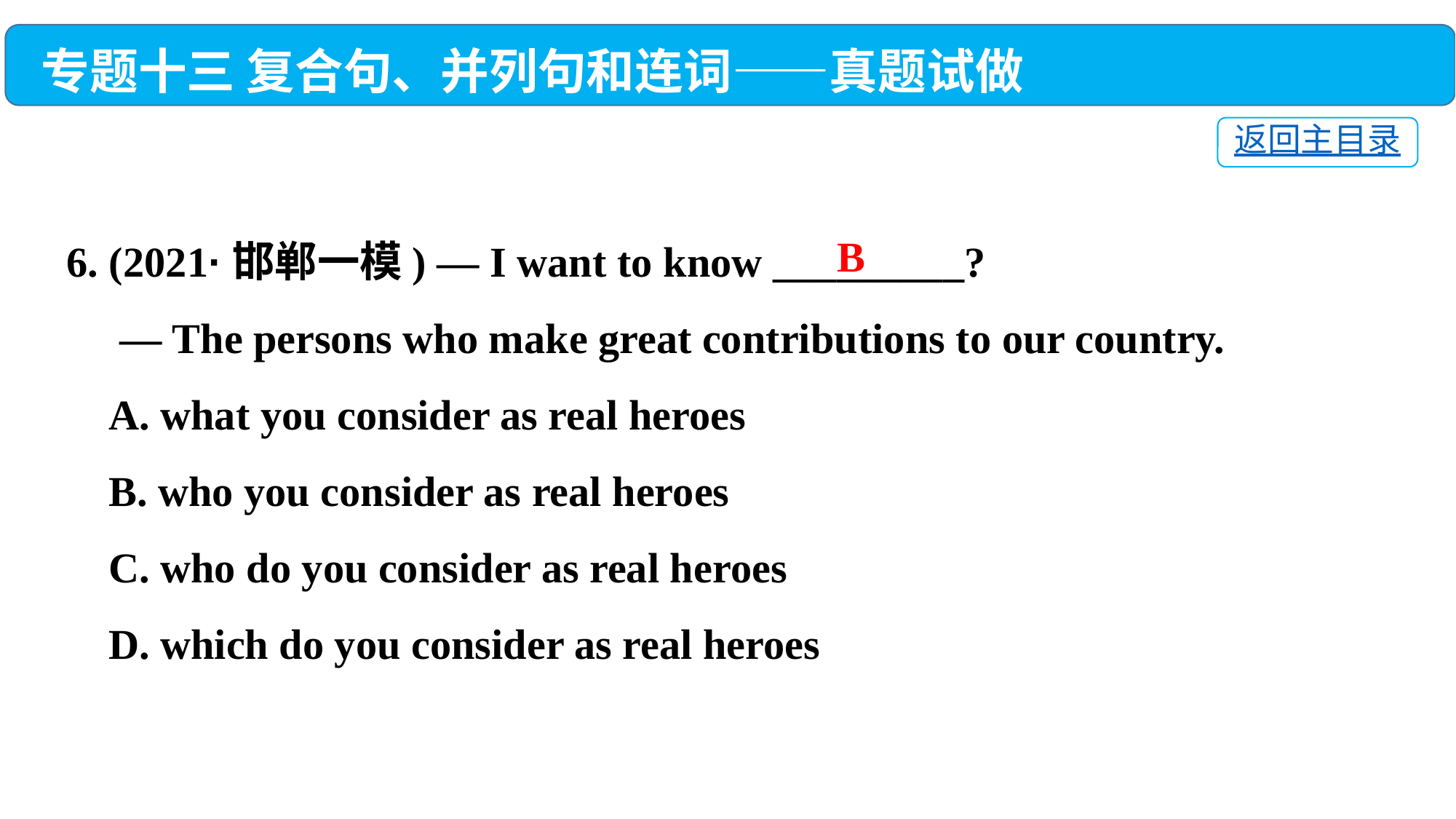

专题十三 复合句、并列句和连词——真题试做
返回主目录
6. (2021·邯郸一模) — I want to know _________?
     — The persons who make great contributions to our country.
    A. what you consider as real heroes
    B. who you consider as real heroes
    C. who do you consider as real heroes
    D. which do you consider as real heroes
B